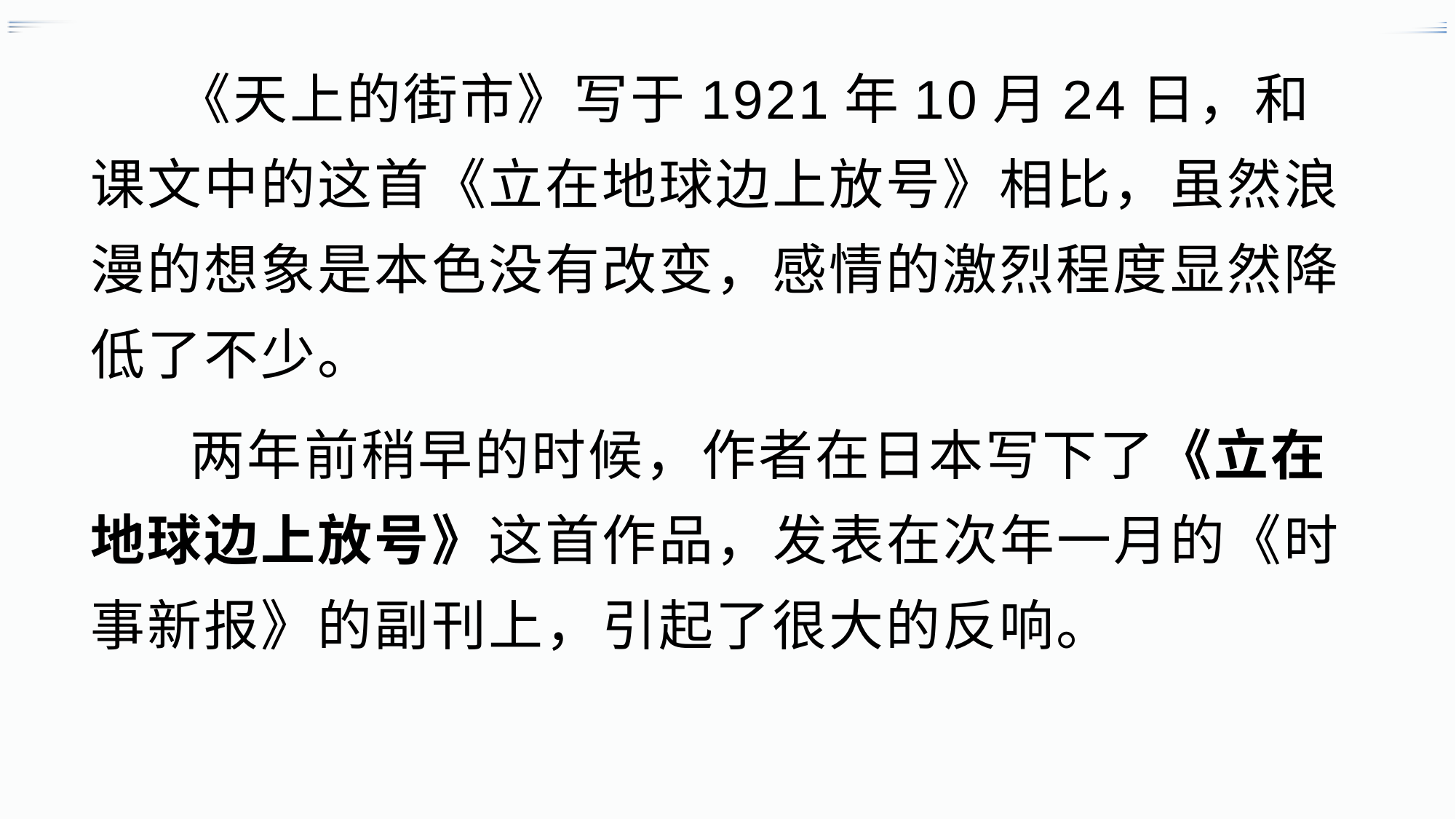

《天上的街市》写于1921年10月24日，和课文中的这首《立在地球边上放号》相比，虽然浪漫的想象是本色没有改变，感情的激烈程度显然降低了不少。
      两年前稍早的时候，作者在日本写下了《立在地球边上放号》这首作品，发表在次年一月的《时事新报》的副刊上，引起了很大的反响。